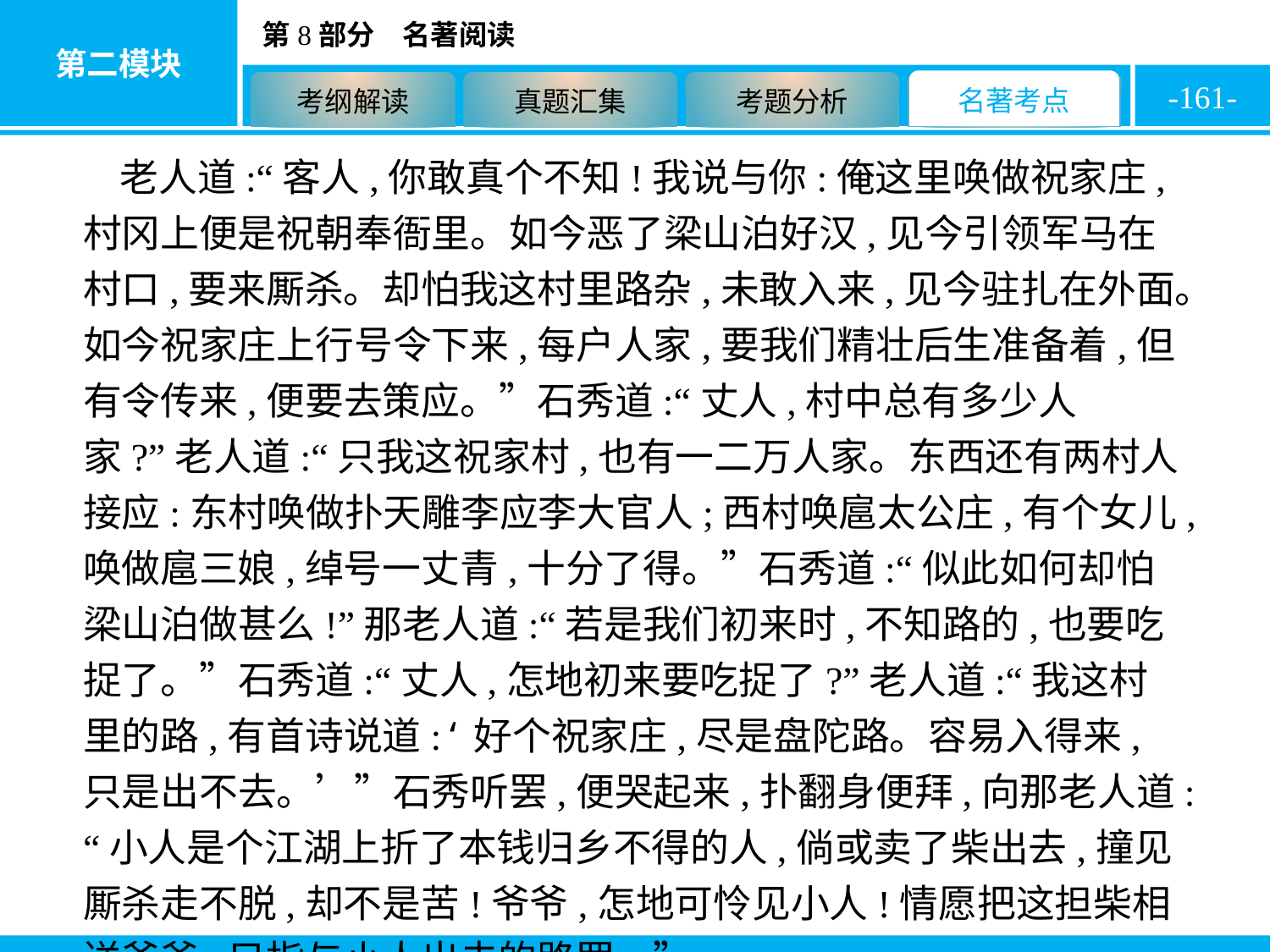

-161-
老人道:“客人,你敢真个不知!我说与你:俺这里唤做祝家庄,村冈上便是祝朝奉衙里。如今恶了梁山泊好汉,见今引领军马在村口,要来厮杀。却怕我这村里路杂,未敢入来,见今驻扎在外面。如今祝家庄上行号令下来,每户人家,要我们精壮后生准备着,但有令传来,便要去策应。”石秀道:“丈人,村中总有多少人家?”老人道:“只我这祝家村,也有一二万人家。东西还有两村人接应:东村唤做扑天雕李应李大官人;西村唤扈太公庄,有个女儿,唤做扈三娘,绰号一丈青,十分了得。”石秀道:“似此如何却怕梁山泊做甚么!”那老人道:“若是我们初来时,不知路的,也要吃捉了。”石秀道:“丈人,怎地初来要吃捉了?”老人道:“我这村里的路,有首诗说道:‘好个祝家庄,尽是盘陀路。容易入得来,只是出不去。’”石秀听罢,便哭起来,扑翻身便拜,向那老人道:“小人是个江湖上折了本钱归乡不得的人,倘或卖了柴出去,撞见厮杀走不脱,却不是苦!爷爷,怎地可怜见小人!情愿把这担柴相送爷爷,只指与小人出去的路罢。”